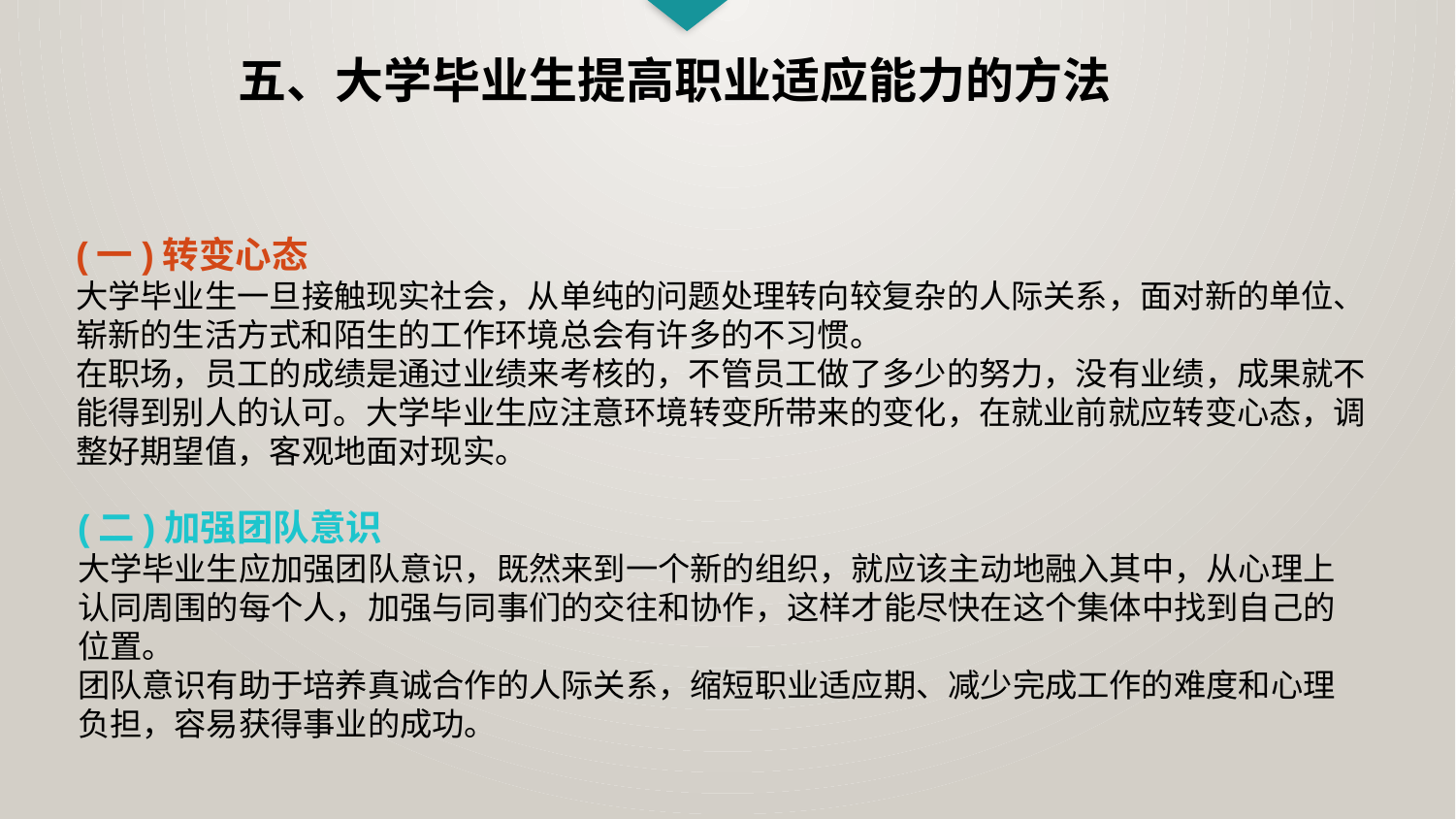

五、大学毕业生提高职业适应能力的方法
(一)转变心态
大学毕业生一旦接触现实社会，从单纯的问题处理转向较复杂的人际关系，面对新的单位、崭新的生活方式和陌生的工作环境总会有许多的不习惯。
在职场，员工的成绩是通过业绩来考核的，不管员工做了多少的努力，没有业绩，成果就不能得到别人的认可。大学毕业生应注意环境转变所带来的变化，在就业前就应转变心态，调整好期望值，客观地面对现实。
(二)加强团队意识
大学毕业生应加强团队意识，既然来到一个新的组织，就应该主动地融入其中，从心理上认同周围的每个人，加强与同事们的交往和协作，这样才能尽快在这个集体中找到自己的位置。
团队意识有助于培养真诚合作的人际关系，缩短职业适应期、减少完成工作的难度和心理负担，容易获得事业的成功。
43